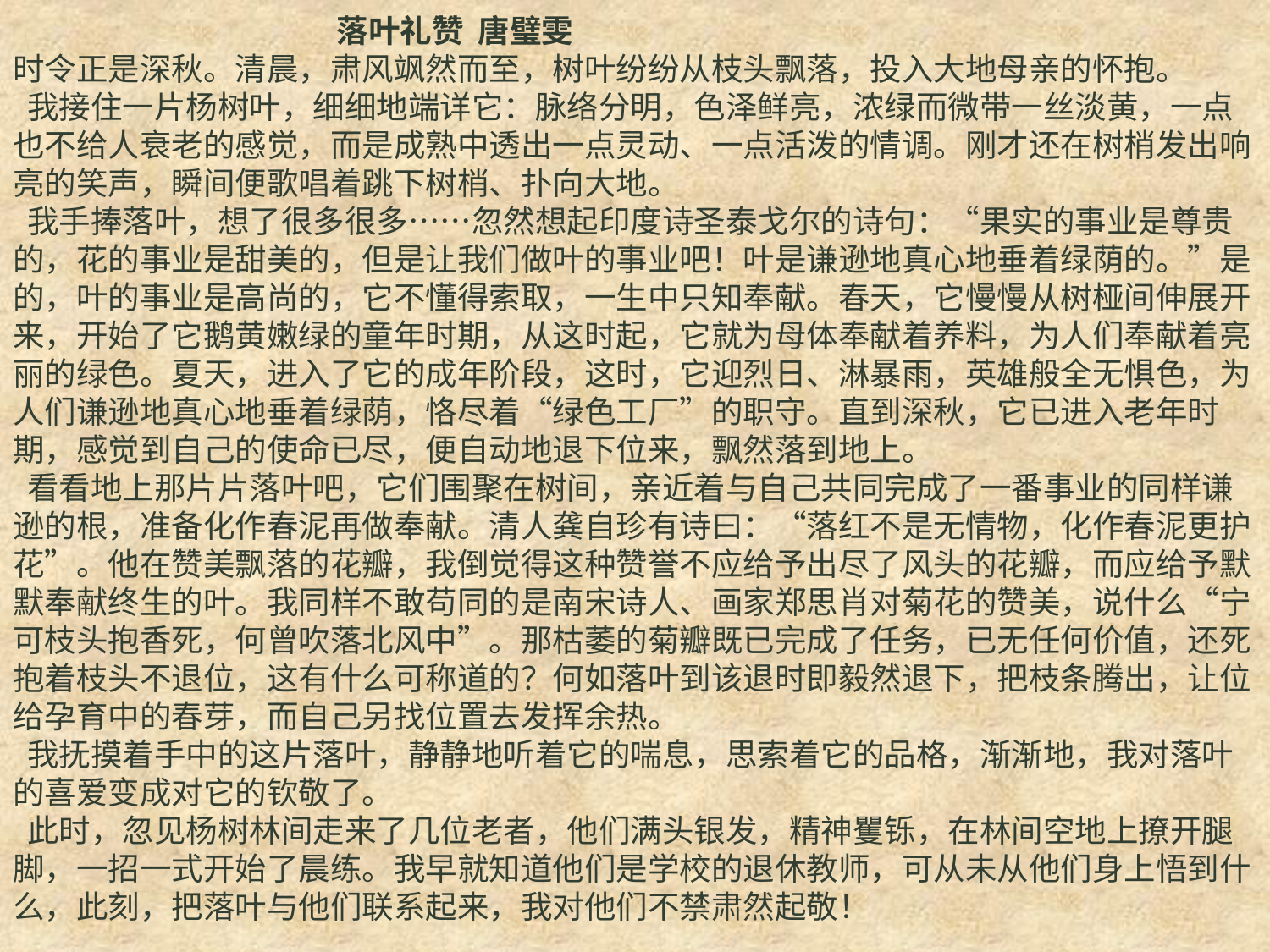

落叶礼赞  唐璧雯
时令正是深秋。清晨，肃风飒然而至，树叶纷纷从枝头飘落，投入大地母亲的怀抱。
  我接住一片杨树叶，细细地端详它：脉络分明，色泽鲜亮，浓绿而微带一丝淡黄，一点也不给人衰老的感觉，而是成熟中透出一点灵动、一点活泼的情调。刚才还在树梢发出响亮的笑声，瞬间便歌唱着跳下树梢、扑向大地。
  我手捧落叶，想了很多很多……忽然想起印度诗圣泰戈尔的诗句：“果实的事业是尊贵的，花的事业是甜美的，但是让我们做叶的事业吧！叶是谦逊地真心地垂着绿荫的。”是的，叶的事业是高尚的，它不懂得索取，一生中只知奉献。春天，它慢慢从树桠间伸展开来，开始了它鹅黄嫩绿的童年时期，从这时起，它就为母体奉献着养料，为人们奉献着亮丽的绿色。夏天，进入了它的成年阶段，这时，它迎烈日、淋暴雨，英雄般全无惧色，为人们谦逊地真心地垂着绿荫，恪尽着“绿色工厂”的职守。直到深秋，它已进入老年时期，感觉到自己的使命已尽，便自动地退下位来，飘然落到地上。
  看看地上那片片落叶吧，它们围聚在树间，亲近着与自己共同完成了一番事业的同样谦逊的根，准备化作春泥再做奉献。清人龚自珍有诗曰：“落红不是无情物，化作春泥更护花”。他在赞美飘落的花瓣，我倒觉得这种赞誉不应给予出尽了风头的花瓣，而应给予默默奉献终生的叶。我同样不敢苟同的是南宋诗人、画家郑思肖对菊花的赞美，说什么“宁可枝头抱香死，何曾吹落北风中”。那枯萎的菊瓣既已完成了任务，已无任何价值，还死抱着枝头不退位，这有什么可称道的？何如落叶到该退时即毅然退下，把枝条腾出，让位给孕育中的春芽，而自己另找位置去发挥余热。
  我抚摸着手中的这片落叶，静静地听着它的喘息，思索着它的品格，渐渐地，我对落叶的喜爱变成对它的钦敬了。
  此时，忽见杨树林间走来了几位老者，他们满头银发，精神矍铄，在林间空地上撩开腿脚，一招一式开始了晨练。我早就知道他们是学校的退休教师，可从未从他们身上悟到什么，此刻，把落叶与他们联系起来，我对他们不禁肃然起敬！